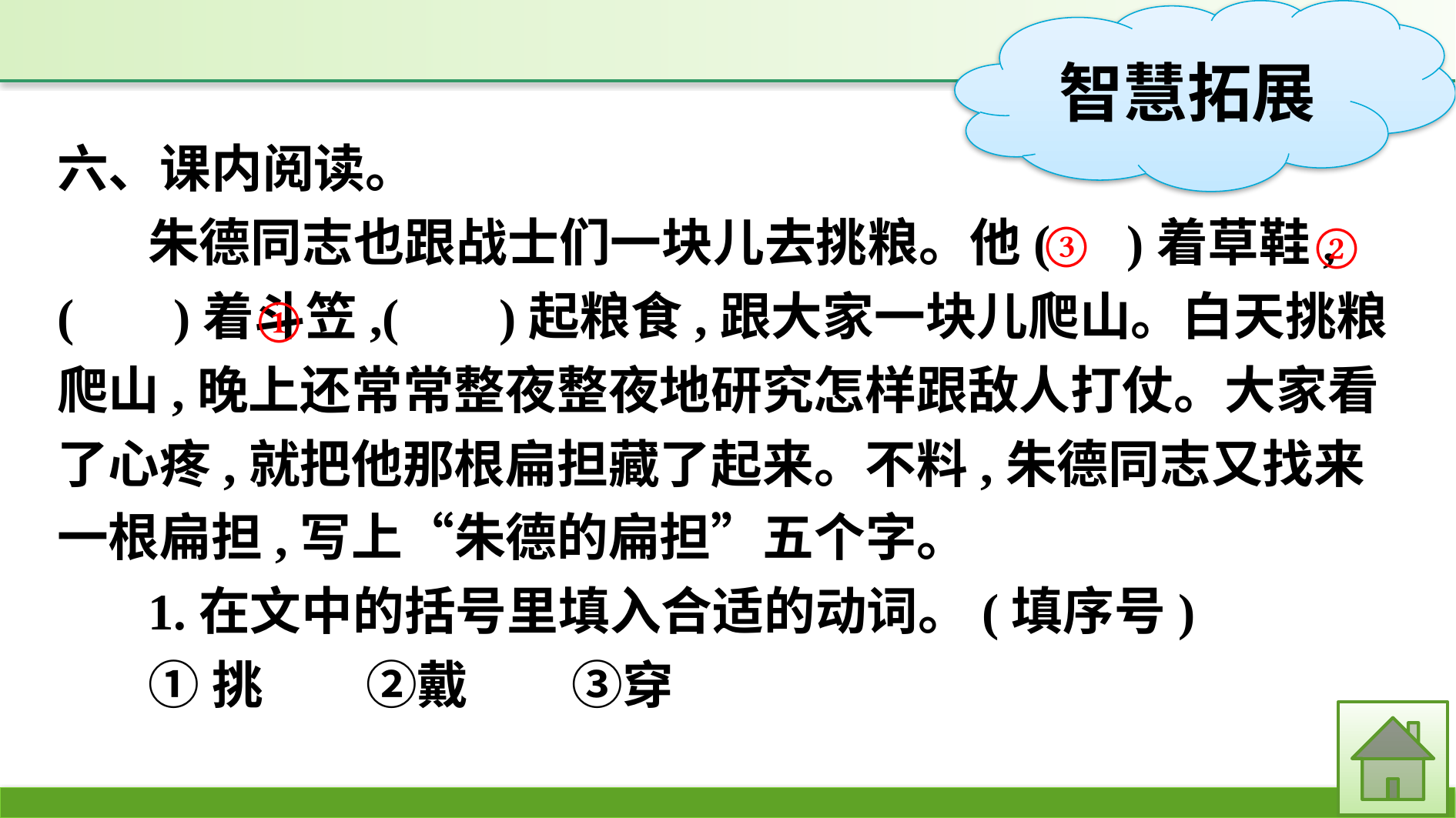

六、课内阅读。
朱德同志也跟战士们一块儿去挑粮。他(　)着草鞋,(　  )着斗笠,(　  )起粮食,跟大家一块儿爬山。白天挑粮爬山,晚上还常常整夜整夜地研究怎样跟敌人打仗。大家看了心疼,就把他那根扁担藏了起来。不料,朱德同志又找来一根扁担,写上“朱德的扁担”五个字。
1.在文中的括号里填入合适的动词。(填序号)
①挑　　②戴　　③穿
③
②
①